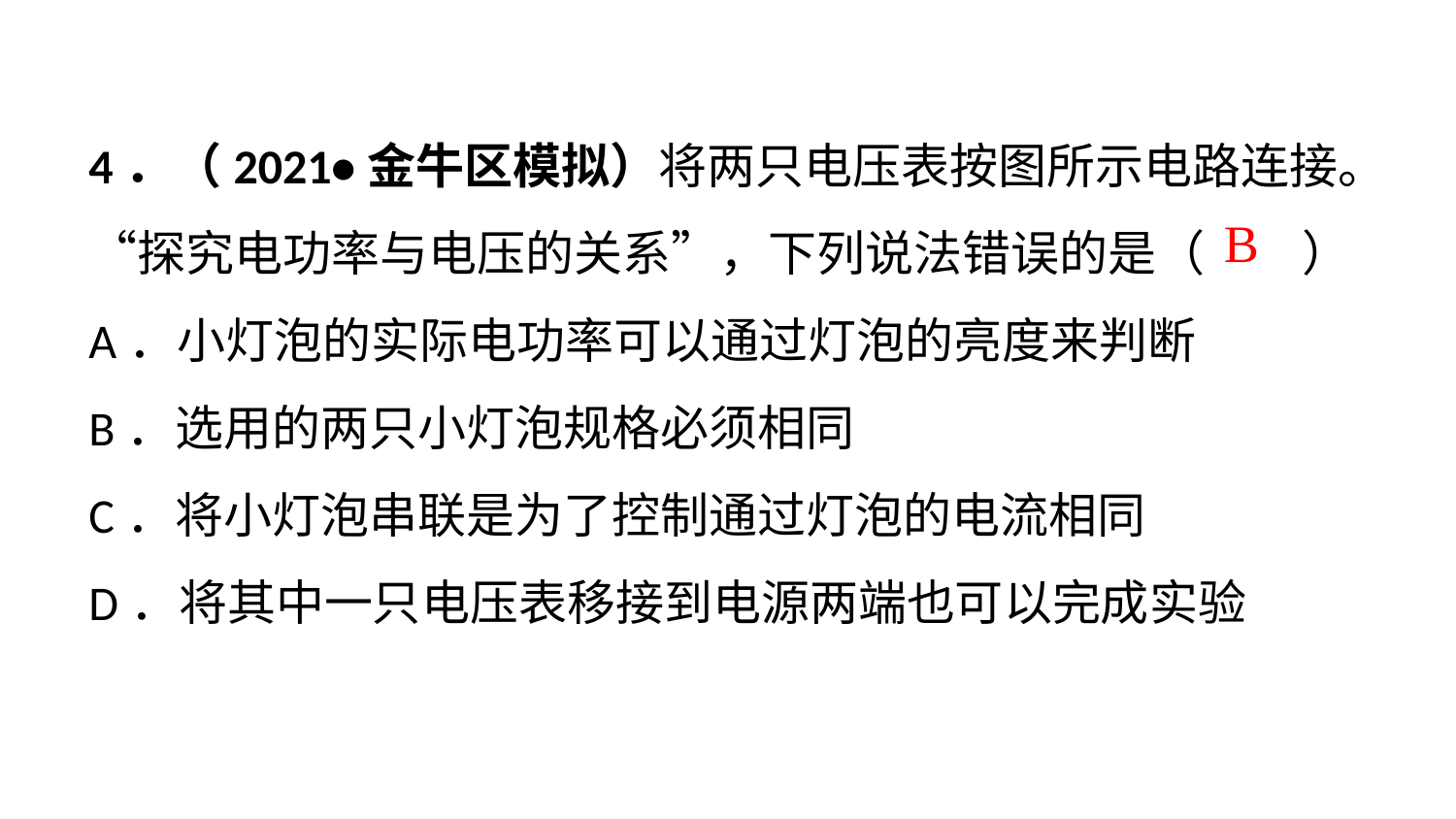

4．（2021•金牛区模拟）将两只电压表按图所示电路连接。“探究电功率与电压的关系”，下列说法错误的是（　　）
A．小灯泡的实际电功率可以通过灯泡的亮度来判断
B．选用的两只小灯泡规格必须相同
C．将小灯泡串联是为了控制通过灯泡的电流相同
D．将其中一只电压表移接到电源两端也可以完成实验
B